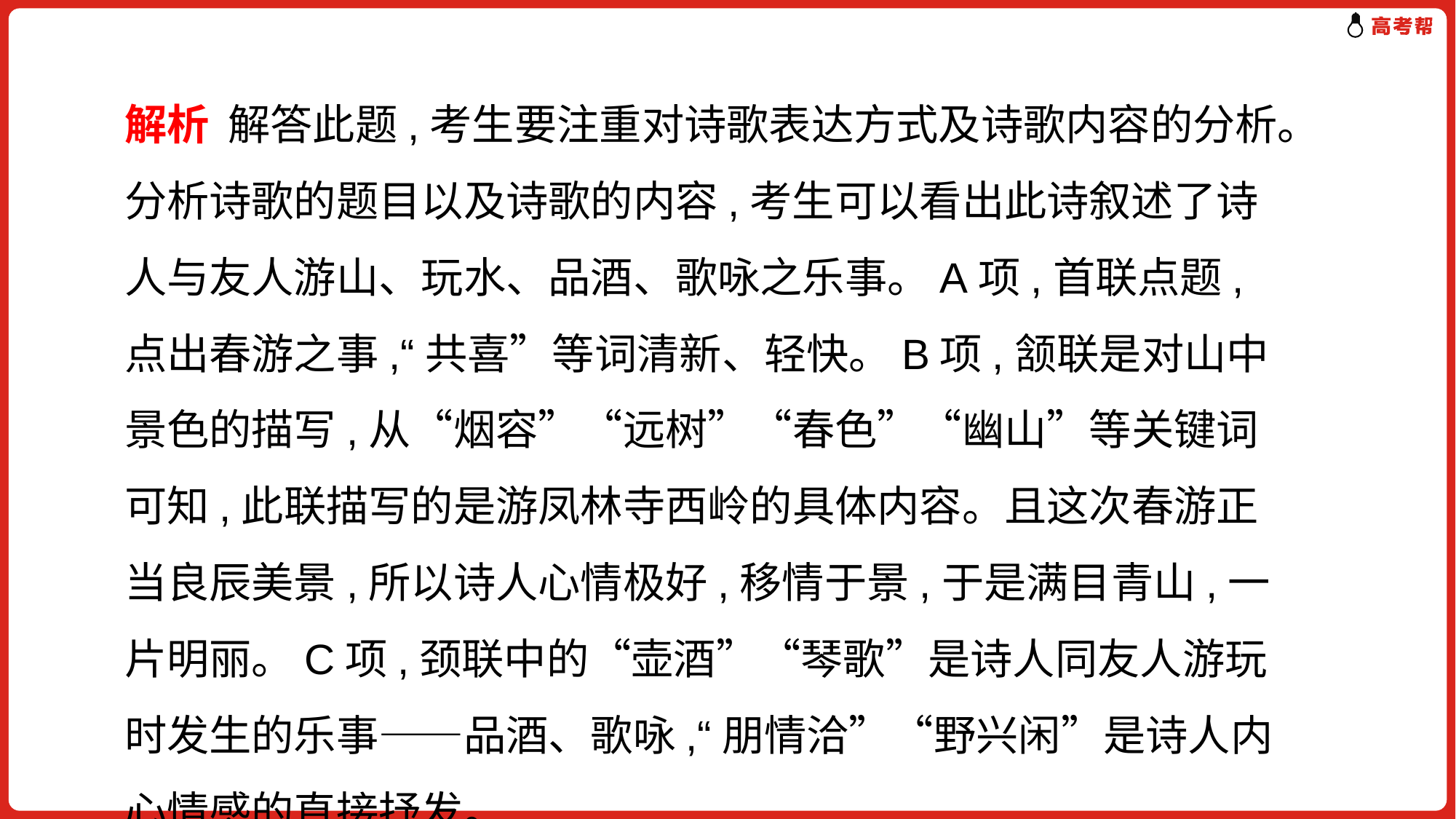

解析  解答此题,考生要注重对诗歌表达方式及诗歌内容的分析。分析诗歌的题目以及诗歌的内容,考生可以看出此诗叙述了诗人与友人游山、玩水、品酒、歌咏之乐事。A项,首联点题,点出春游之事,“共喜”等词清新、轻快。B项,颔联是对山中景色的描写,从“烟容”“远树”“春色”“幽山”等关键词可知,此联描写的是游凤林寺西岭的具体内容。且这次春游正当良辰美景,所以诗人心情极好,移情于景,于是满目青山,一片明丽。C项,颈联中的“壶酒”“琴歌”是诗人同友人游玩时发生的乐事——品酒、歌咏,“朋情洽”“野兴闲”是诗人内心情感的直接抒发。